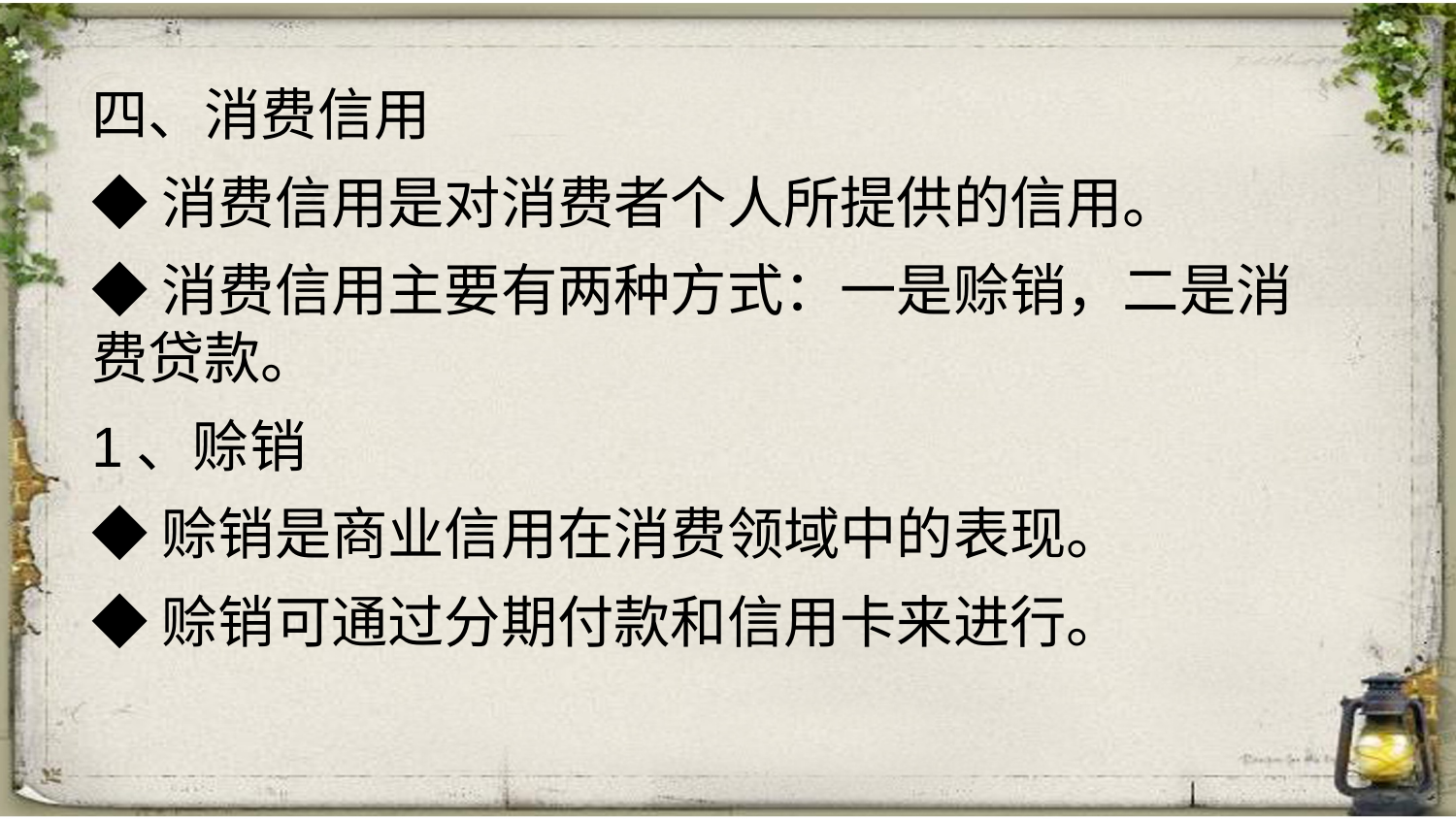

四、消费信用
◆消费信用是对消费者个人所提供的信用。
◆消费信用主要有两种方式：一是赊销，二是消费贷款。
1、赊销
◆赊销是商业信用在消费领域中的表现。
◆赊销可通过分期付款和信用卡来进行。